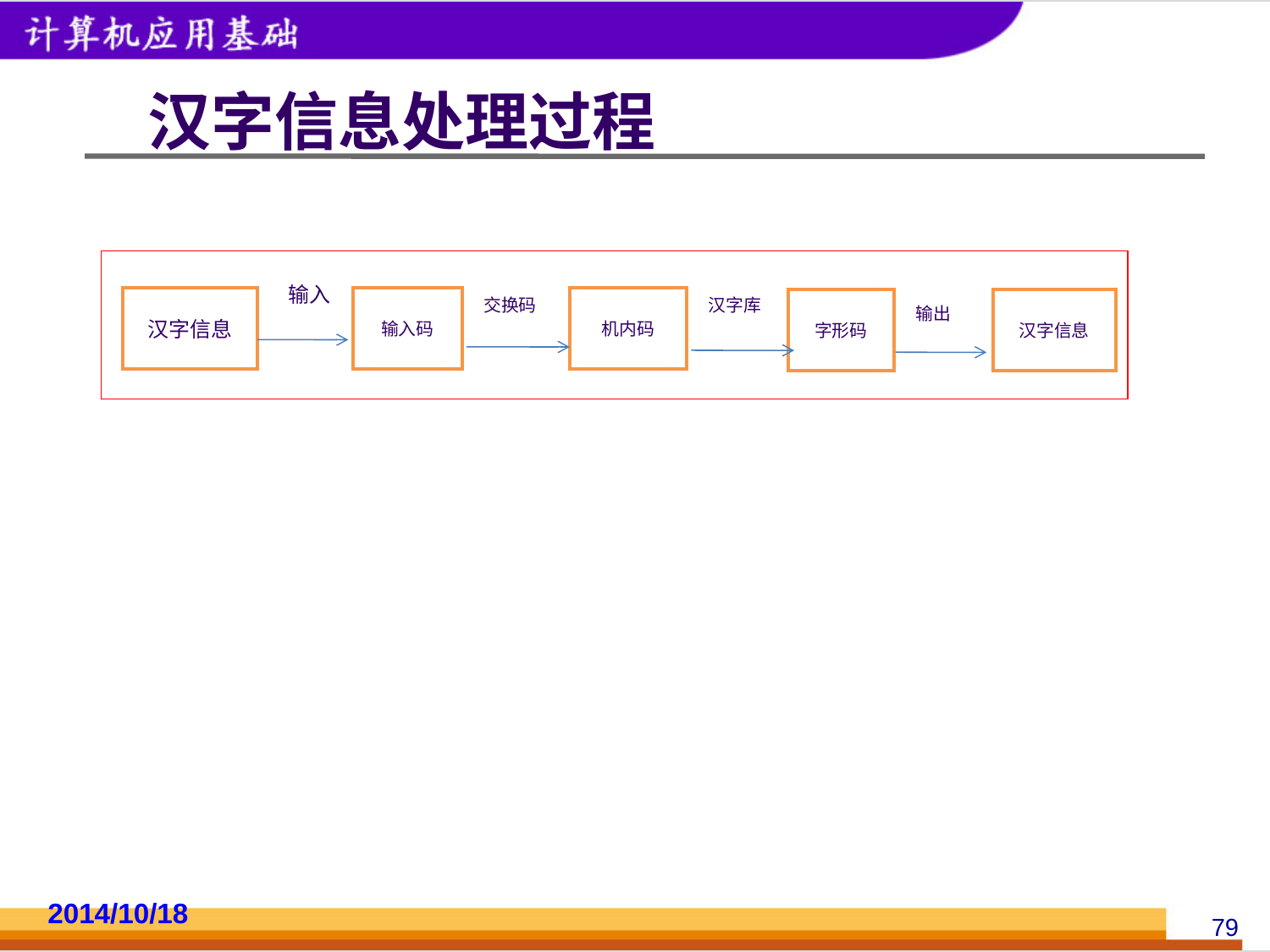

# 汉字信息处理过程

输入
汉字信息
输入码
交换码
机内码
汉字库
字形码
汉字信息
输出

2014/10/18